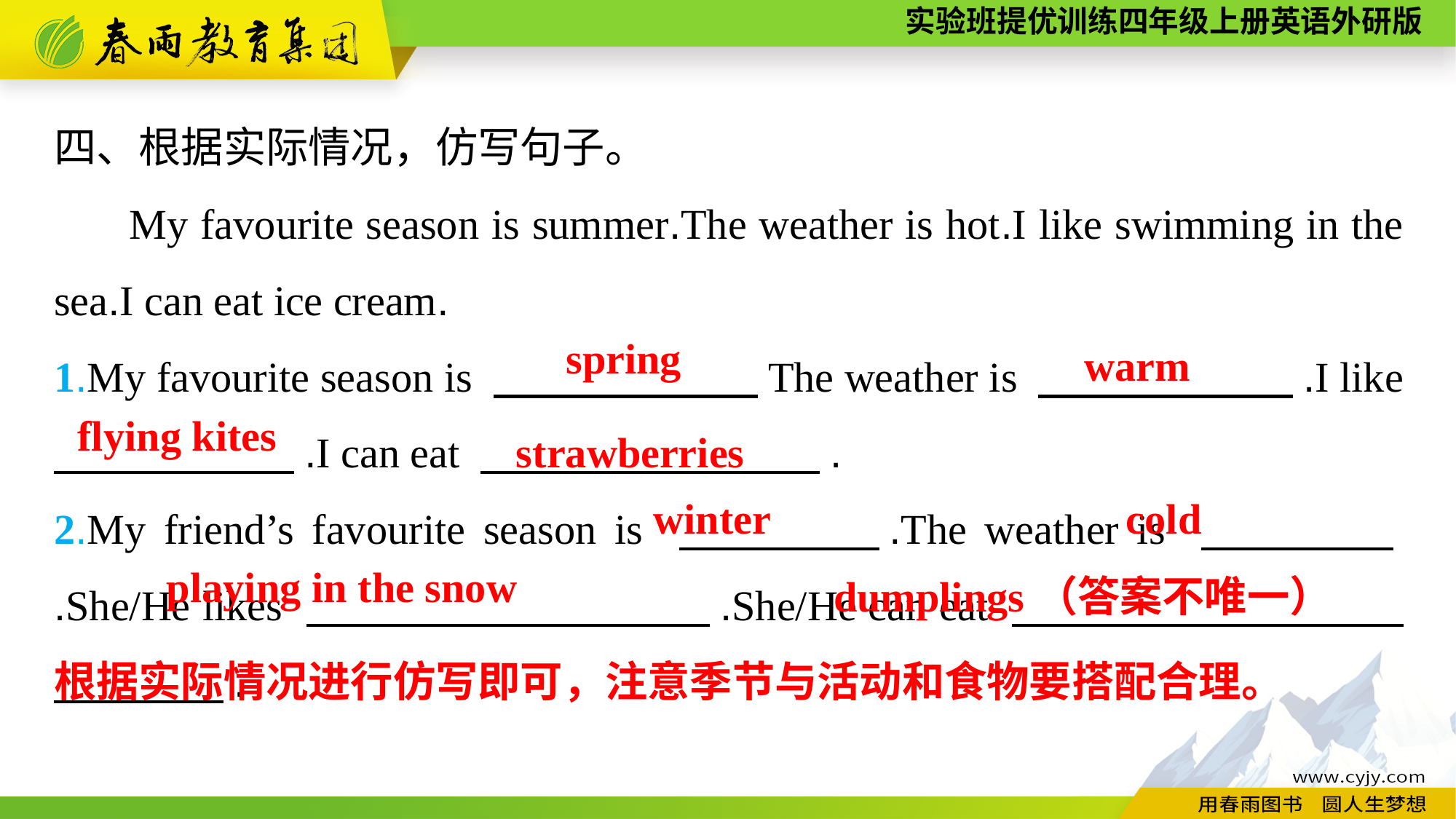

四、根据实际情况，仿写句子。
My favourite season is summer.The weather is hot.I like swimming in the sea.I can eat ice cream.
1.My favourite season is 　       　　   　The weather is 　　         　　.I like
　　　　　   .I can eat 　　　　　　　　.
2.My friend’s favourite season is 　　　　.The weather is 　　　　.She/He likes 　　　　　　     　　.She/He can eat 　　　　　　　　　　　　　.
spring
warm
strawberries
flying kites
cold
winter
dumplings（答案不唯一）
playing in the snow
根据实际情况进行仿写即可，注意季节与活动和食物要搭配合理。